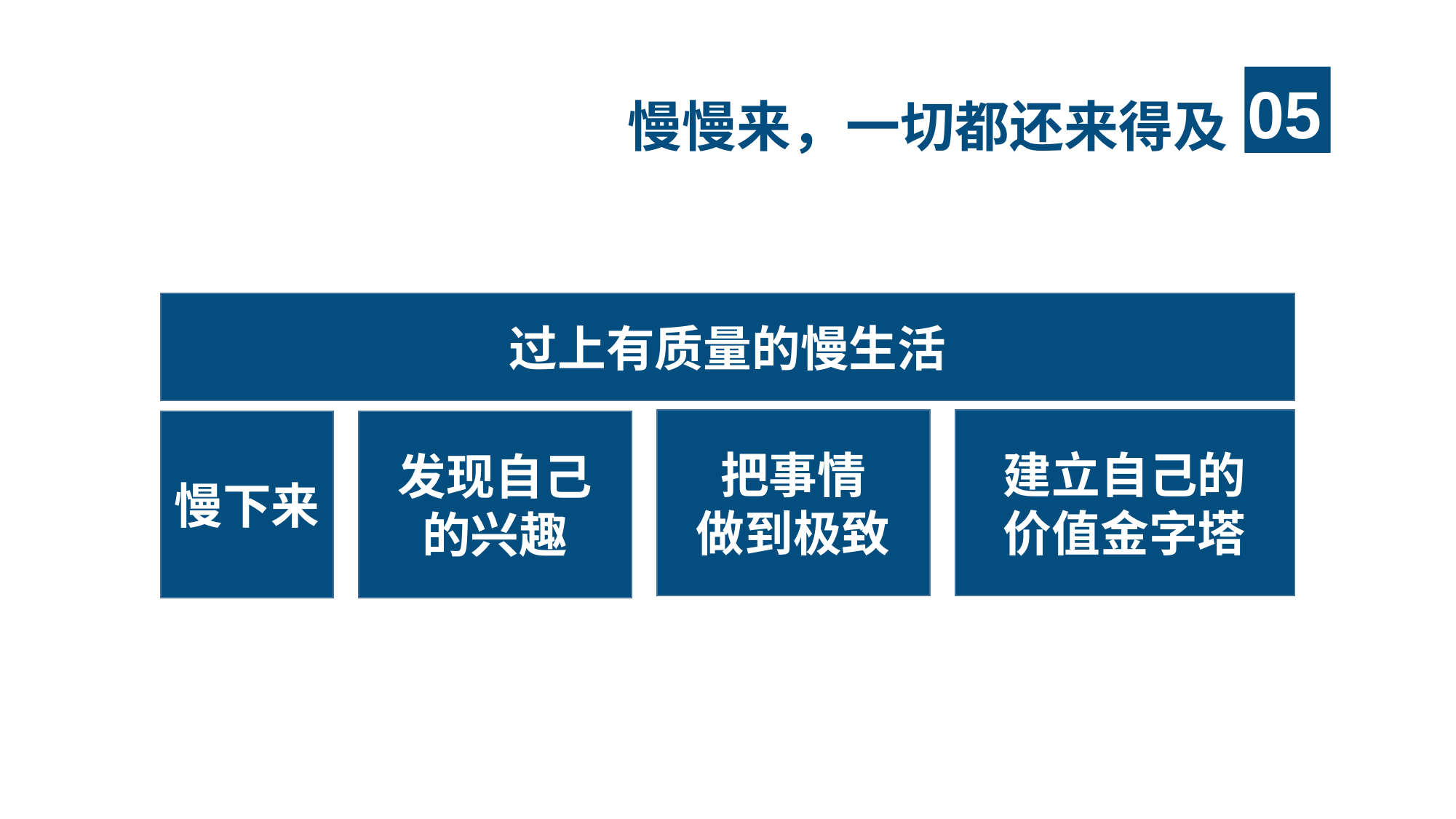

慢慢来，一切都还来得及
过上有质量的慢生活
把事情
做到极致
建立自己的
价值金字塔
慢下来
发现自己
的兴趣